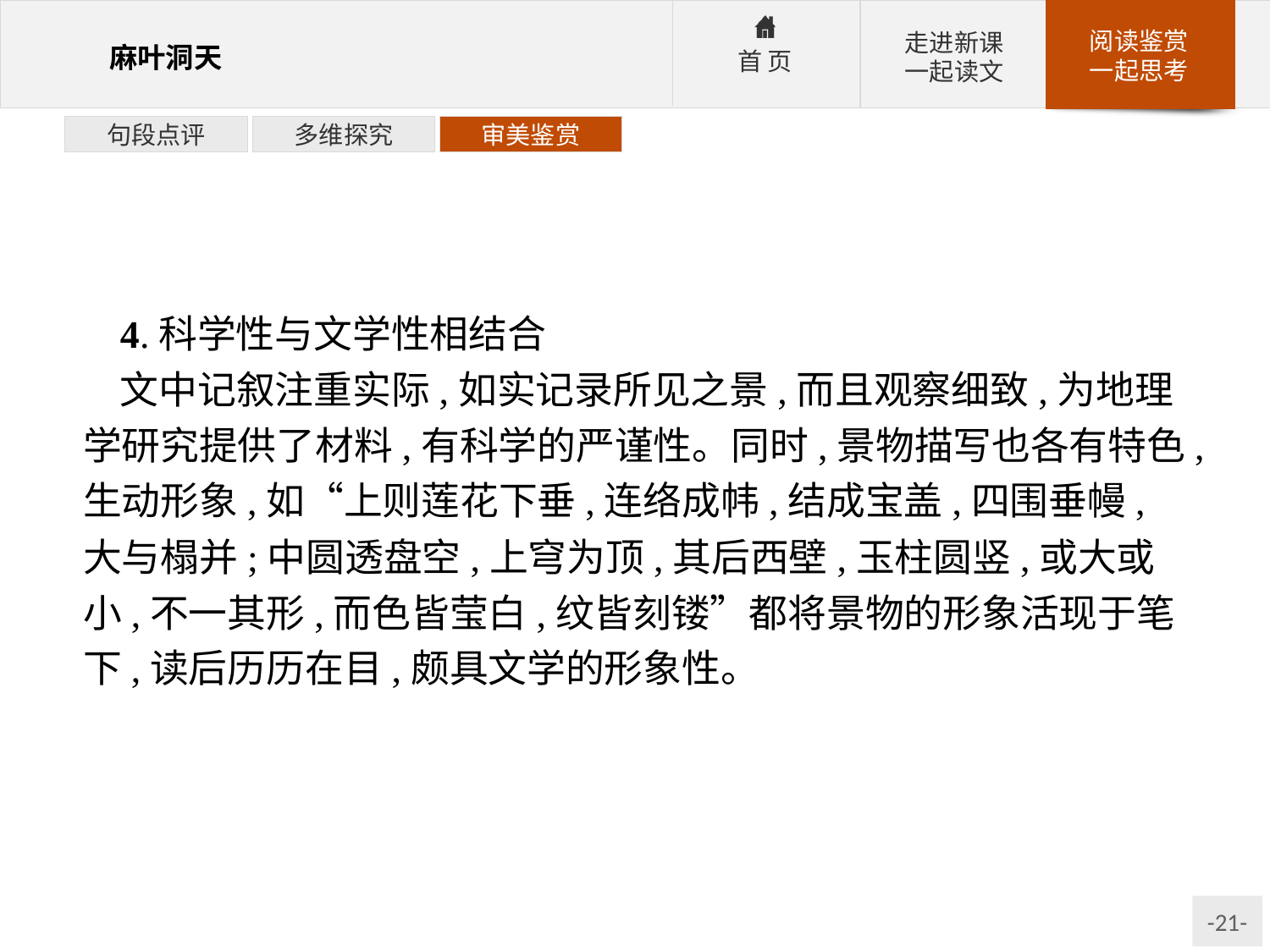

句段点评
多维探究
审美鉴赏
4.科学性与文学性相结合
文中记叙注重实际,如实记录所见之景,而且观察细致,为地理学研究提供了材料,有科学的严谨性。同时,景物描写也各有特色,生动形象,如“上则莲花下垂,连络成帏,结成宝盖,四围垂幔,大与榻并;中圆透盘空,上穹为顶,其后西壁,玉柱圆竖,或大或小,不一其形,而色皆莹白,纹皆刻镂”都将景物的形象活现于笔下,读后历历在目,颇具文学的形象性。